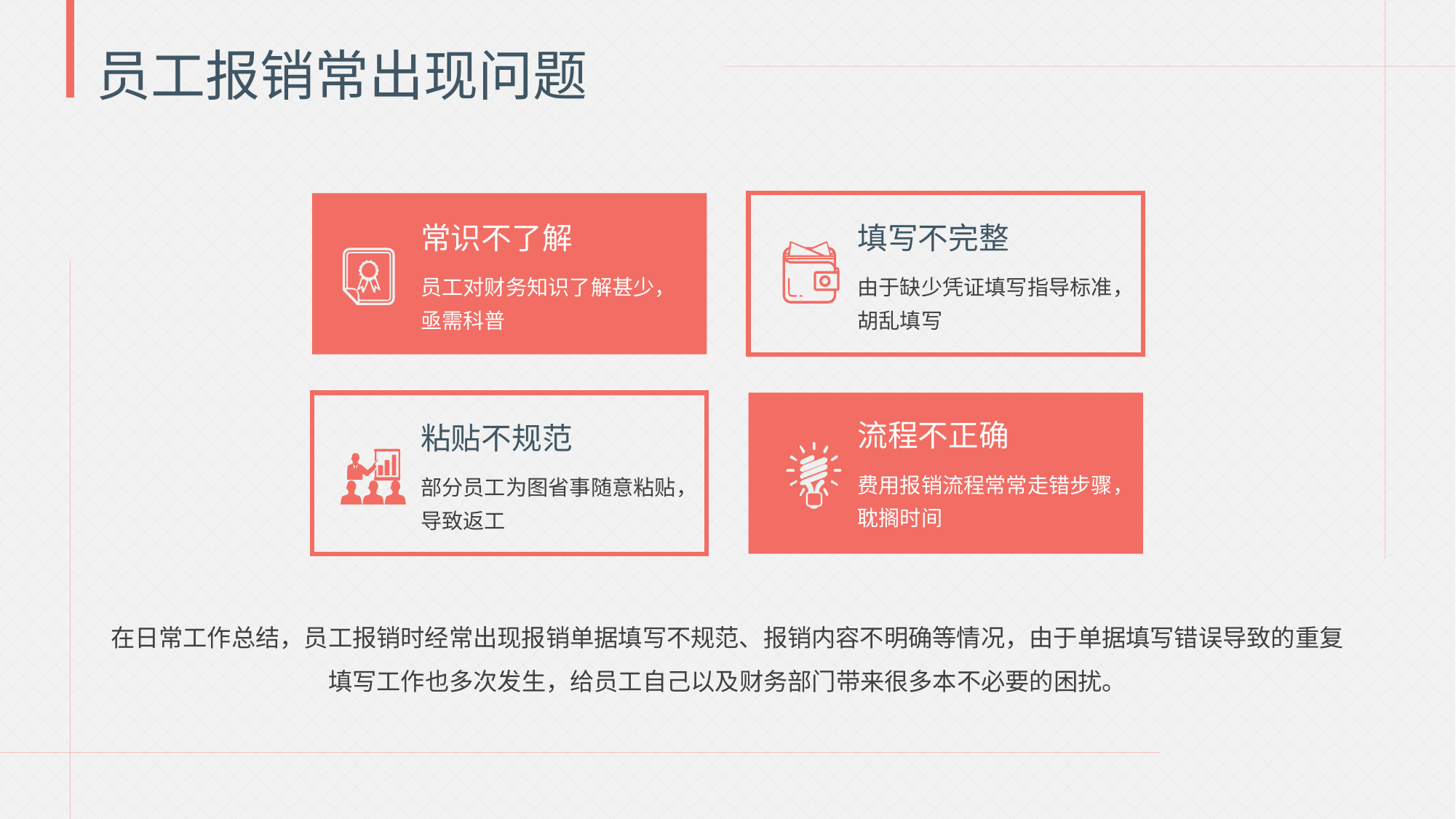

员工报销常出现问题

常识不了解
员工对财务知识了解甚少，亟需科普
填写不完整
由于缺少凭证填写指导标准，胡乱填写

流程不正确
费用报销流程常常走错步骤，耽搁时间
粘贴不规范
部分员工为图省事随意粘贴，导致返工

在日常工作总结，员工报销时经常出现报销单据填写不规范、报销内容不明确等情况，由于单据填写错误导致的重复填写工作也多次发生，给员工自己以及财务部门带来很多本不必要的困扰。